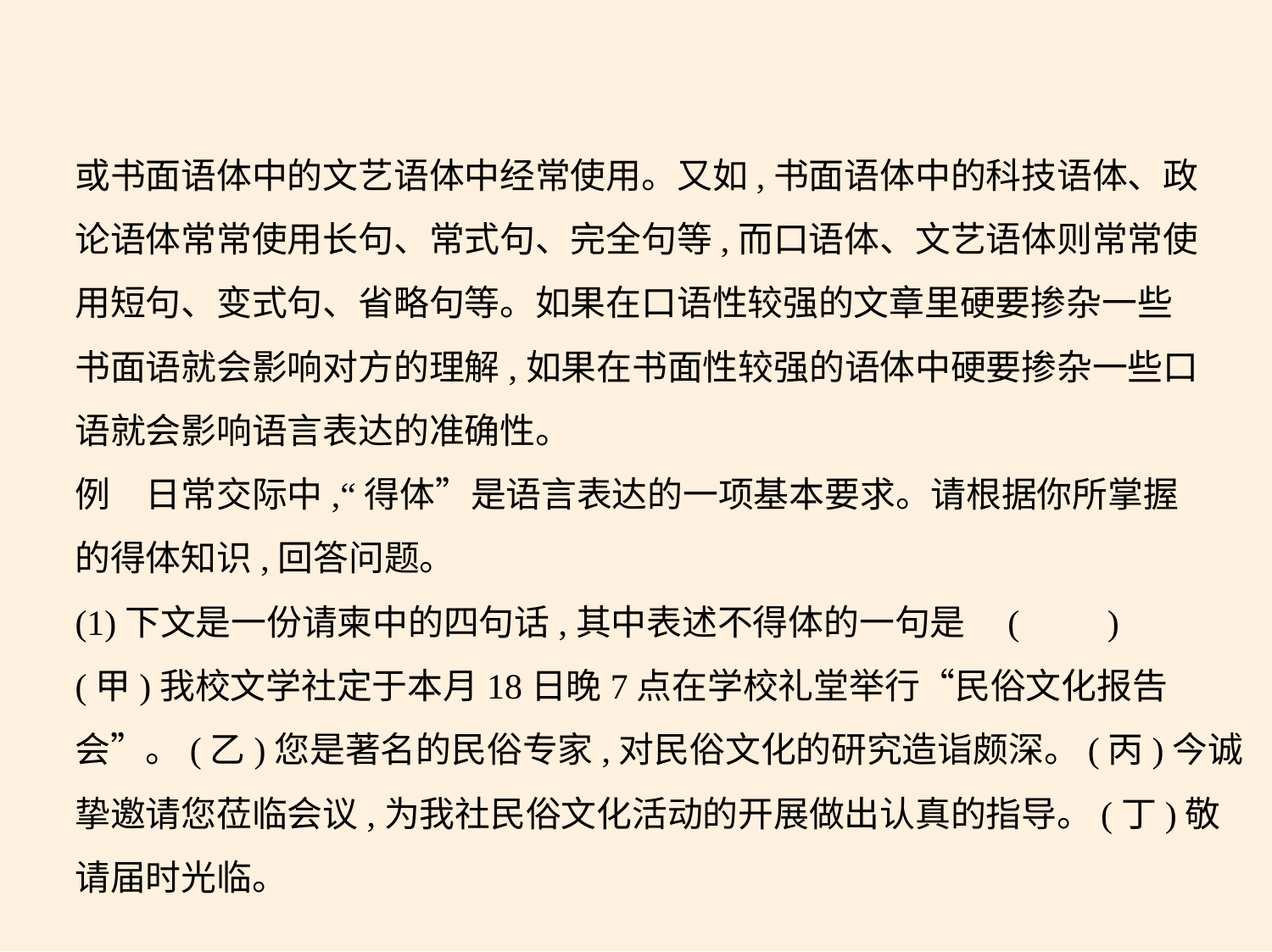

或书面语体中的文艺语体中经常使用。又如,书面语体中的科技语体、政
论语体常常使用长句、常式句、完全句等,而口语体、文艺语体则常常使
用短句、变式句、省略句等。如果在口语性较强的文章里硬要掺杂一些
书面语就会影响对方的理解,如果在书面性较强的语体中硬要掺杂一些口
语就会影响语言表达的准确性。
例　日常交际中,“得体”是语言表达的一项基本要求。请根据你所掌握
的得体知识,回答问题。
(1)下文是一份请柬中的四句话,其中表述不得体的一句是 (　　)
(甲)我校文学社定于本月18日晚7点在学校礼堂举行“民俗文化报告
会”。(乙)您是著名的民俗专家,对民俗文化的研究造诣颇深。(丙)今诚
挚邀请您莅临会议,为我社民俗文化活动的开展做出认真的指导。(丁)敬
请届时光临。